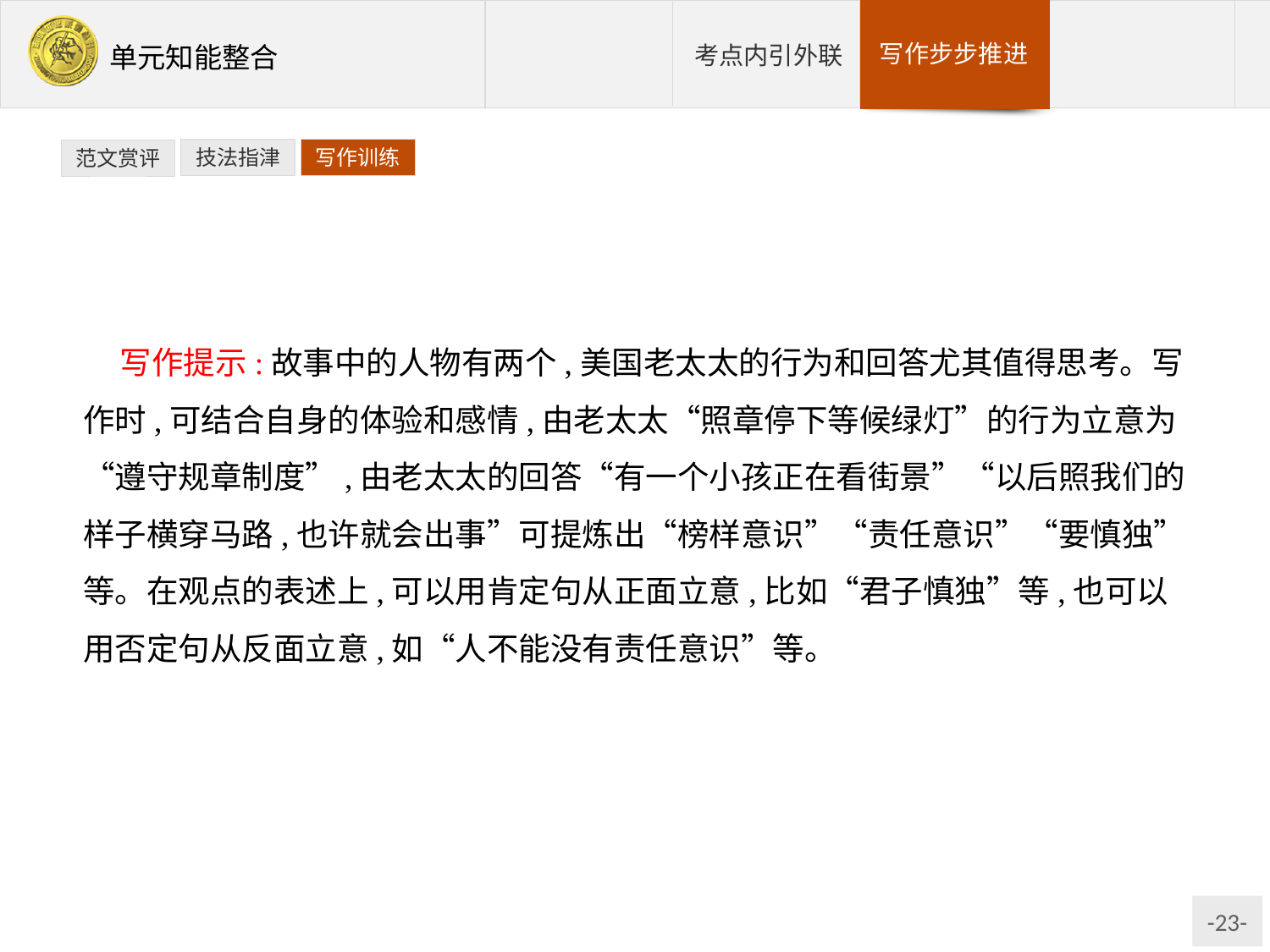

技法指津
写作训练
范文赏评
写作提示:故事中的人物有两个,美国老太太的行为和回答尤其值得思考。写作时,可结合自身的体验和感情,由老太太“照章停下等候绿灯”的行为立意为“遵守规章制度”,由老太太的回答“有一个小孩正在看街景”“以后照我们的样子横穿马路,也许就会出事”可提炼出“榜样意识”“责任意识”“要慎独”等。在观点的表述上,可以用肯定句从正面立意,比如“君子慎独”等,也可以用否定句从反面立意,如“人不能没有责任意识”等。